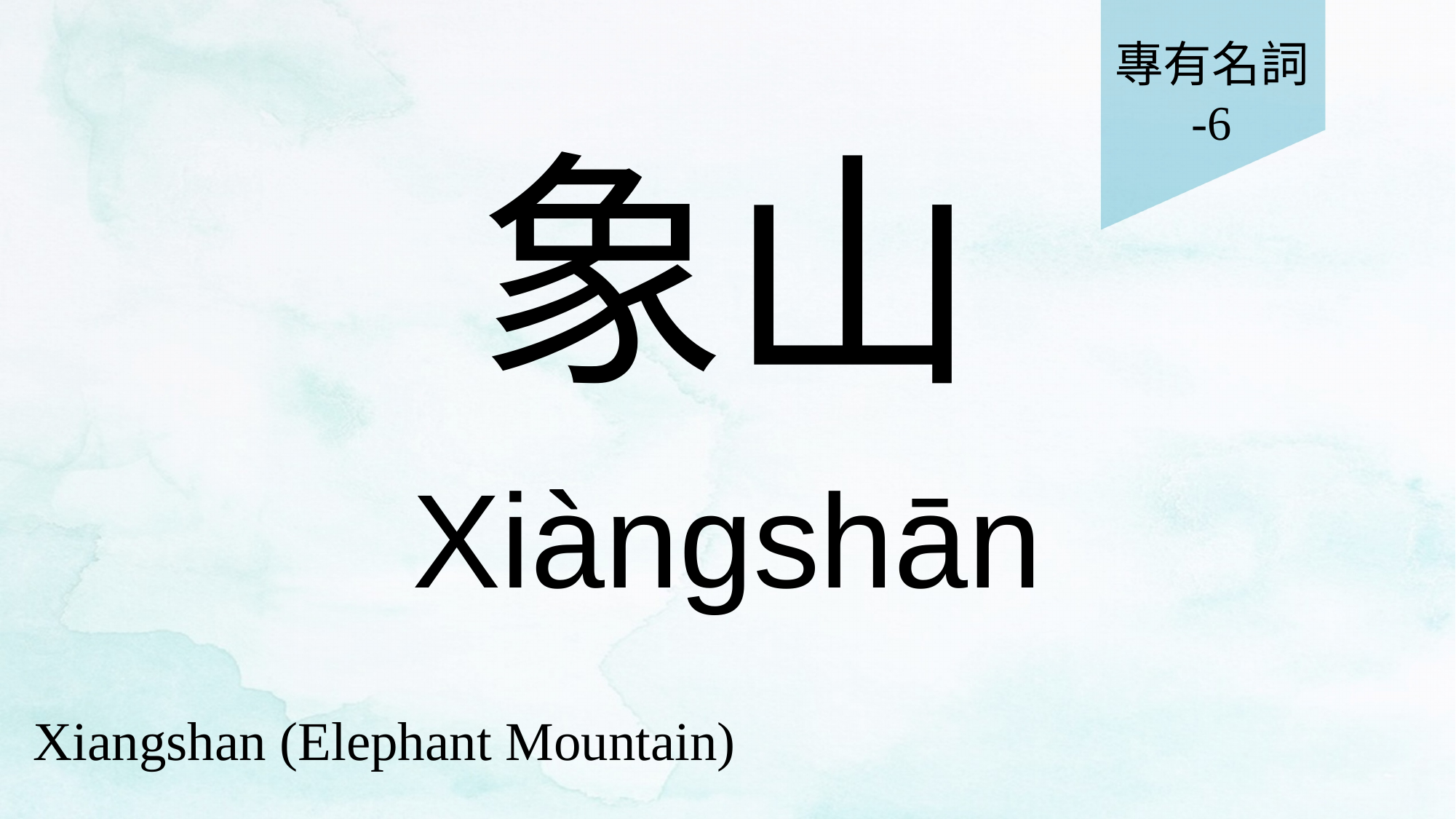

專有名詞
-6
# 象山
Xiàngshān
Xiangshan (Elephant Mountain)